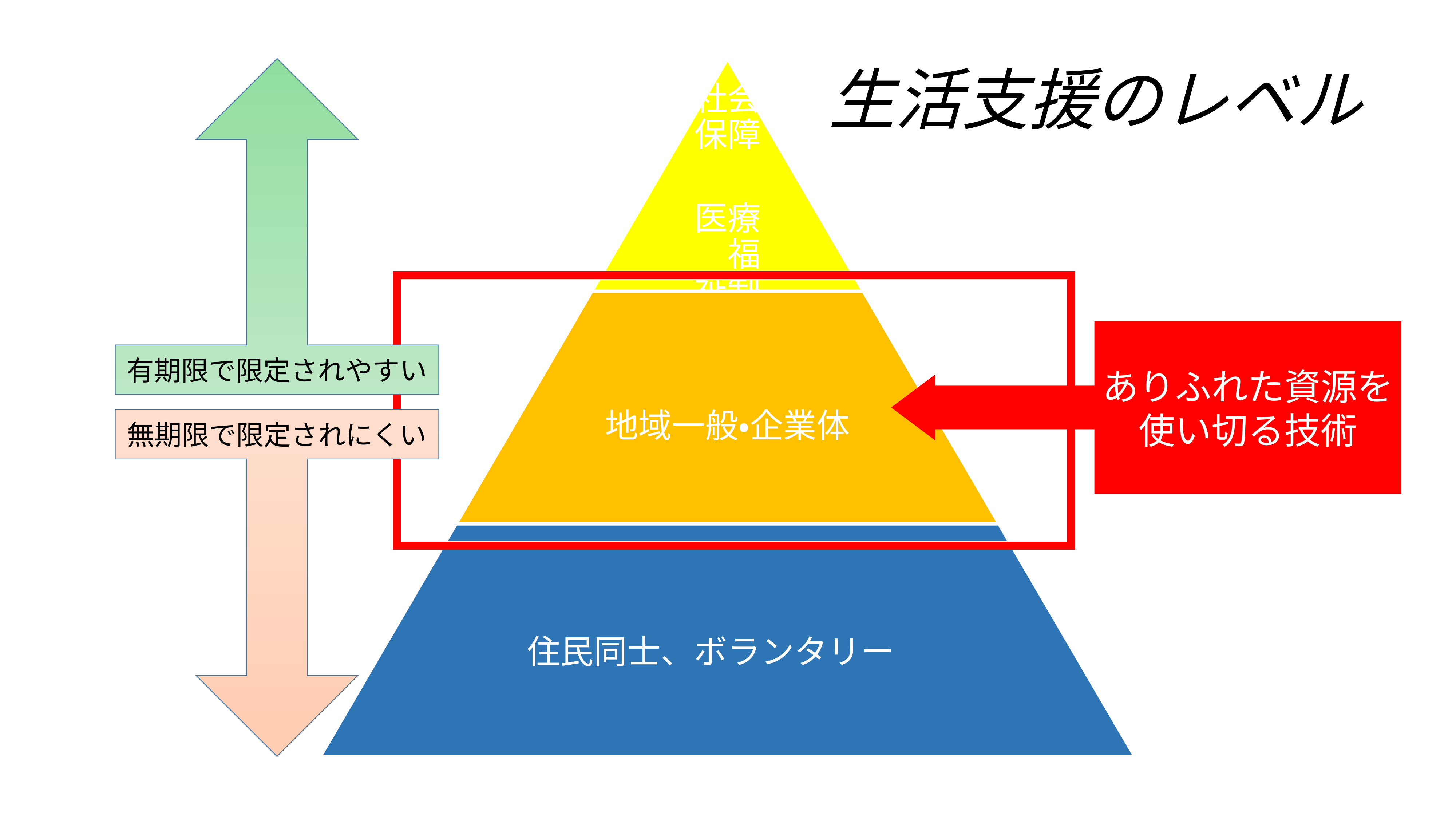

# 生活支援のレベル
社会保障
医療　福祉制度
地域一般・企業体
住民同士、ボランタリー
有期限で限定されやすい

ありふれた資源を
使い切る技術
無期限で限定されにくい